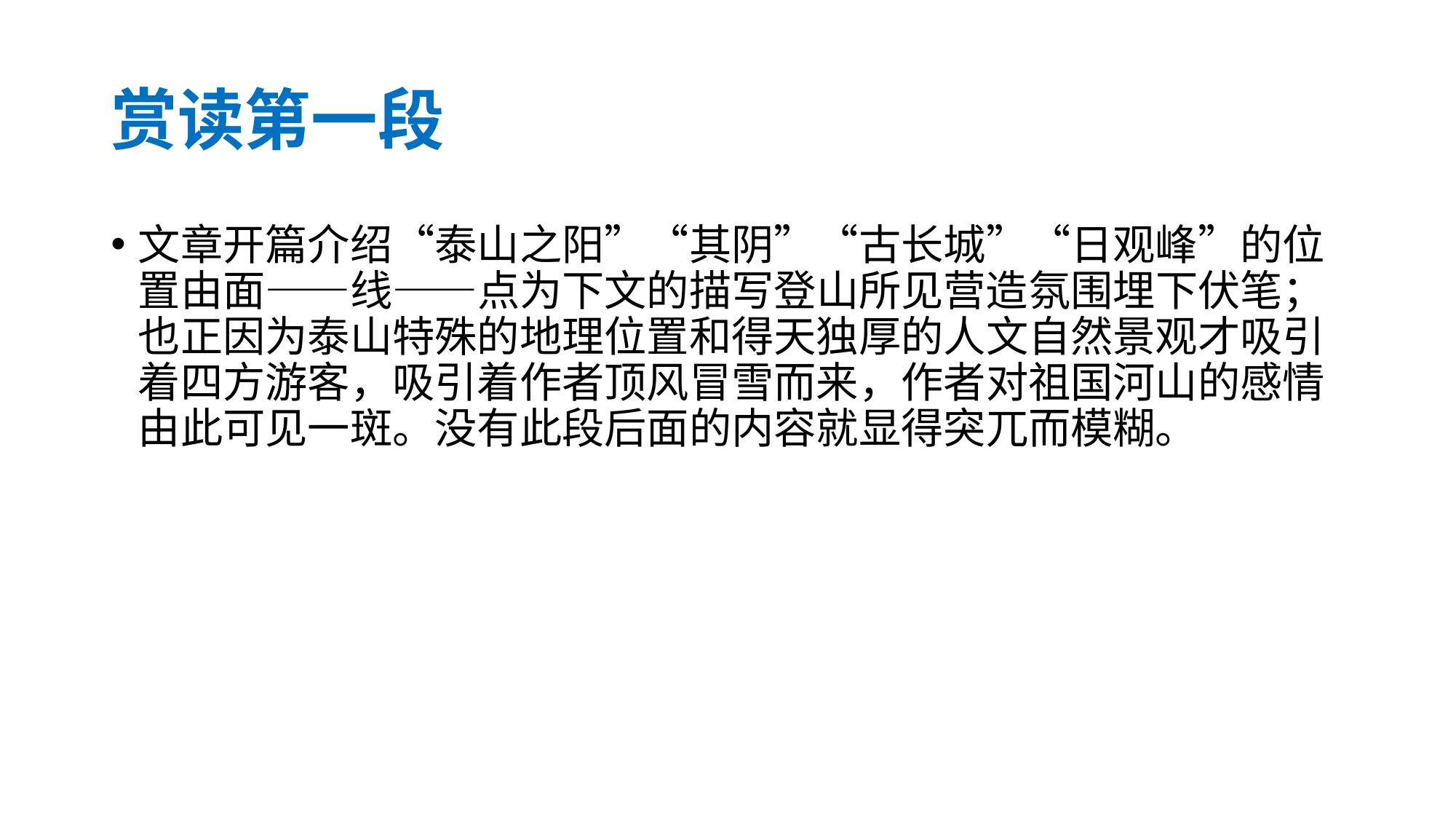

# 赏读第一段
文章开篇介绍“泰山之阳”“其阴”“古长城”“日观峰”的位置由面——线——点为下文的描写登山所见营造氛围埋下伏笔；也正因为泰山特殊的地理位置和得天独厚的人文自然景观才吸引着四方游客，吸引着作者顶风冒雪而来，作者对祖国河山的感情由此可见一斑。没有此段后面的内容就显得突兀而模糊。